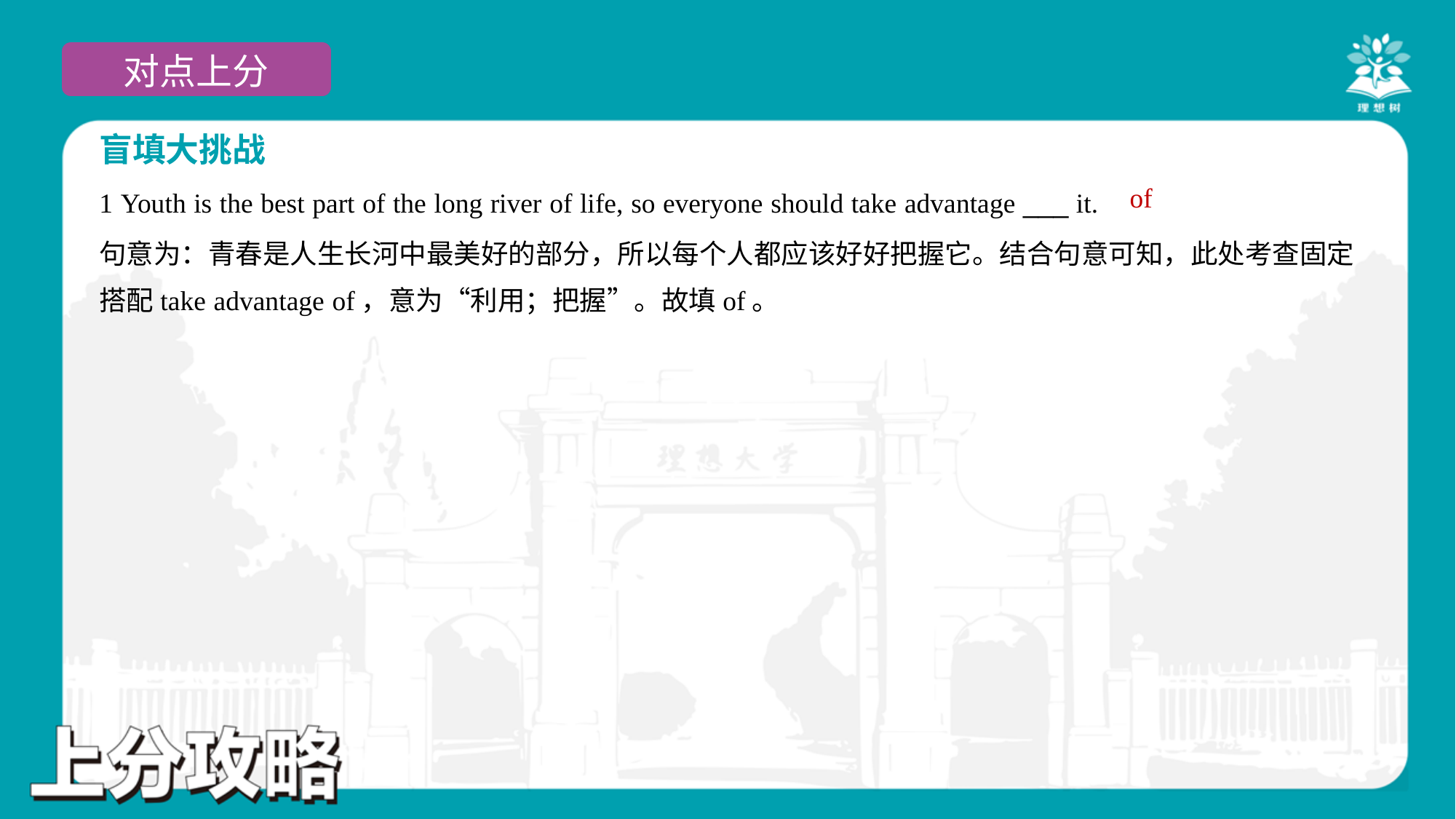

盲填大挑战
of
1 Youth is the best part of the long river of life, so everyone should take advantage ___ it.
句意为：青春是人生长河中最美好的部分，所以每个人都应该好好把握它。结合句意可知，此处考查固定
搭配take advantage of，意为“利用；把握”。故填of。